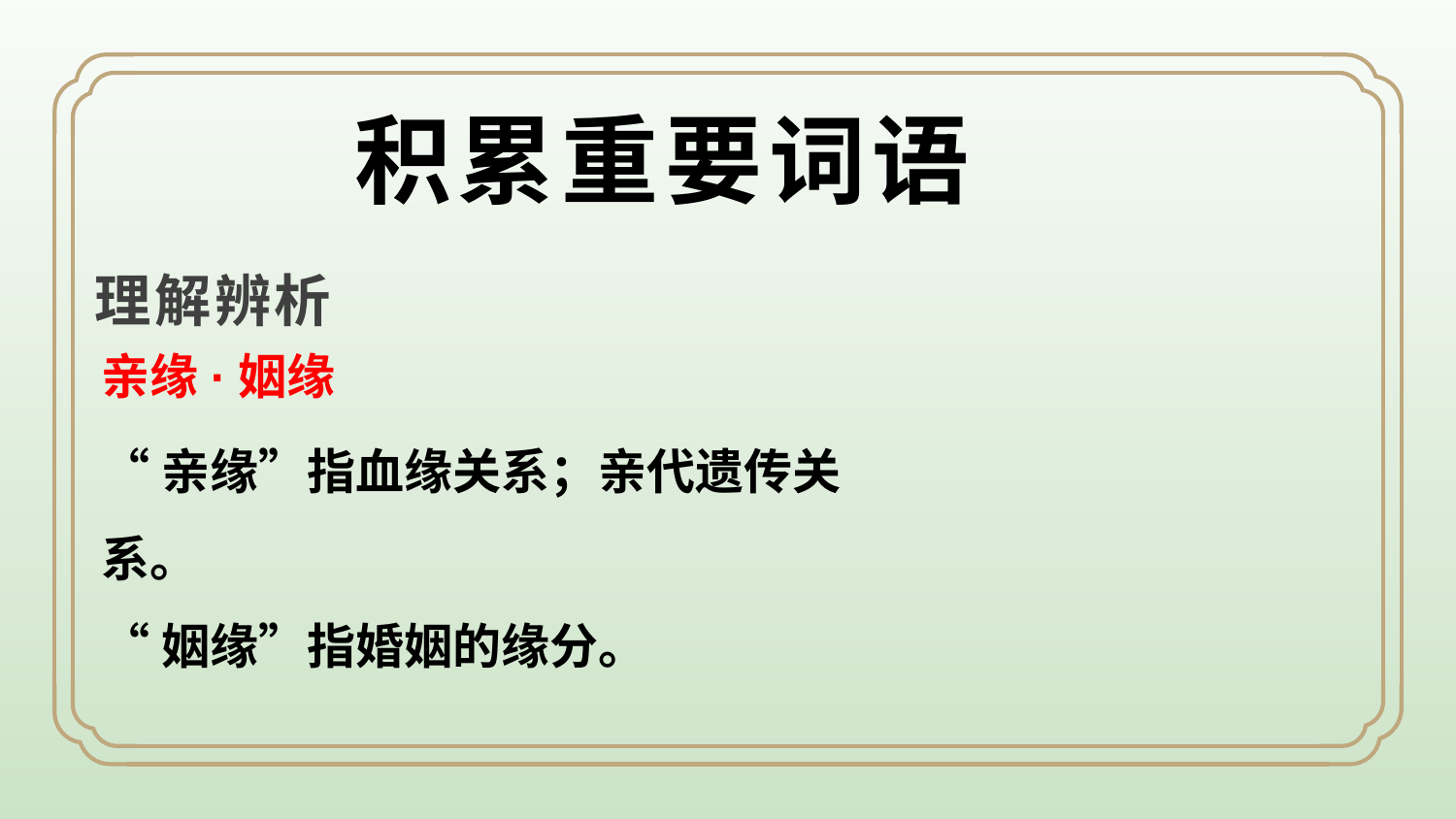

积累重要词语
理解辨析
亲缘·姻缘
“亲缘”指血缘关系；亲代遗传关系。
“姻缘”指婚姻的缘分。